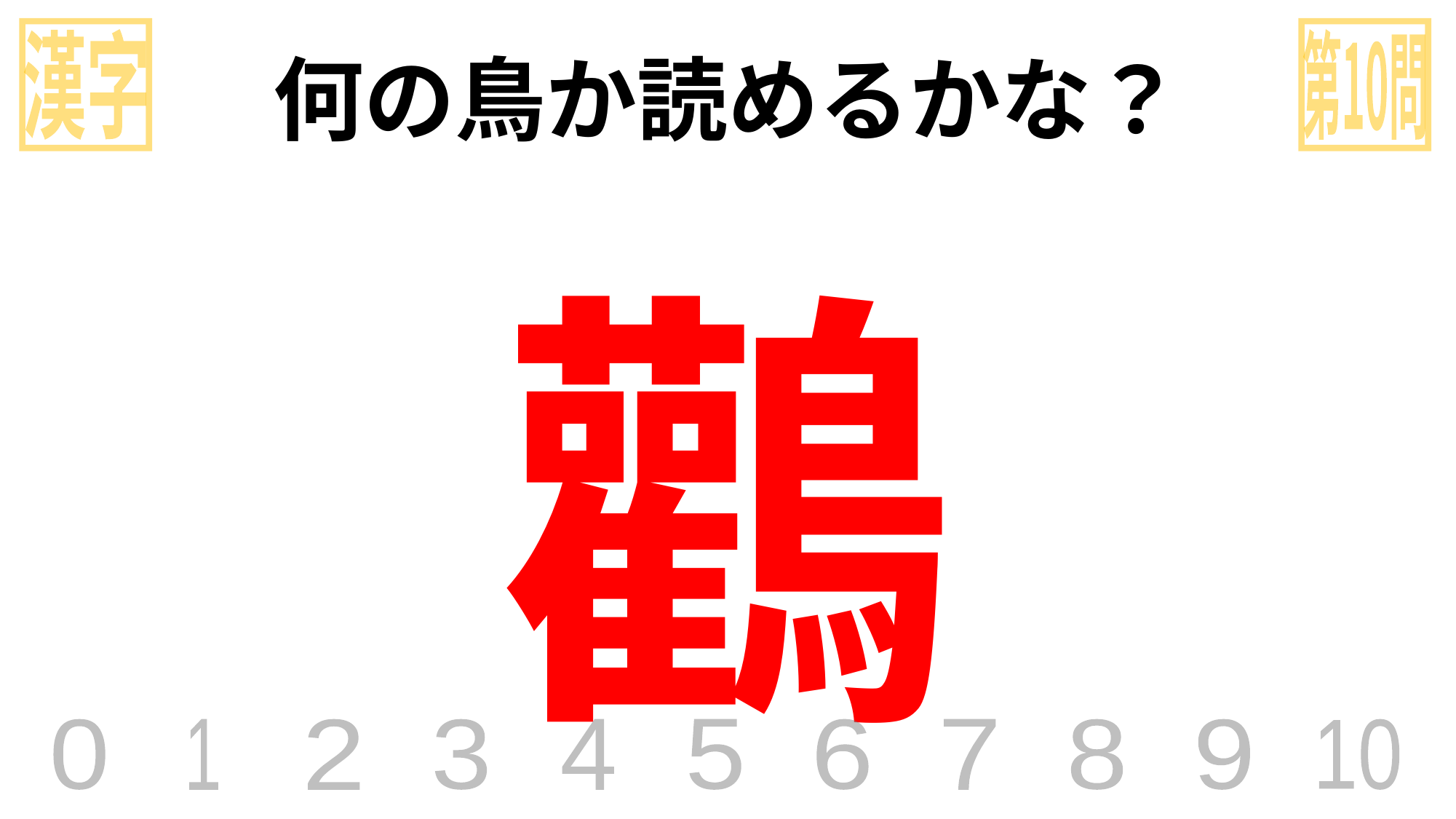

漢字

第10問
何の鳥か読めるかな？
鸛
0
1
2
3
4
5
6
7
8
9
10